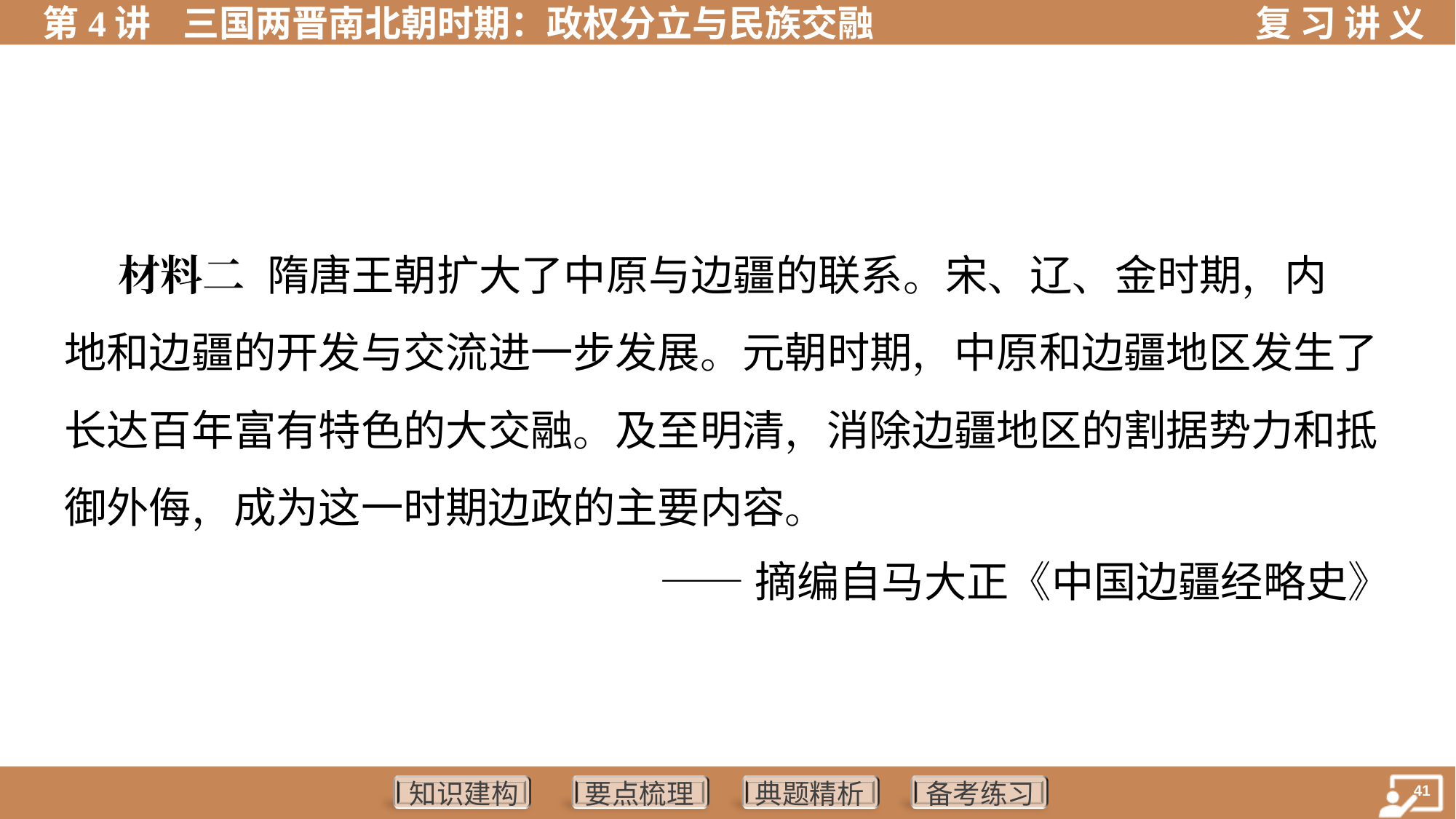

材料二  隋唐王朝扩大了中原与边疆的联系。宋、辽、金时期，内
地和边疆的开发与交流进一步发展。元朝时期，中原和边疆地区发生了
长达百年富有特色的大交融。及至明清，消除边疆地区的割据势力和抵
御外侮，成为这一时期边政的主要内容。
——摘编自马大正《中国边疆经略史》